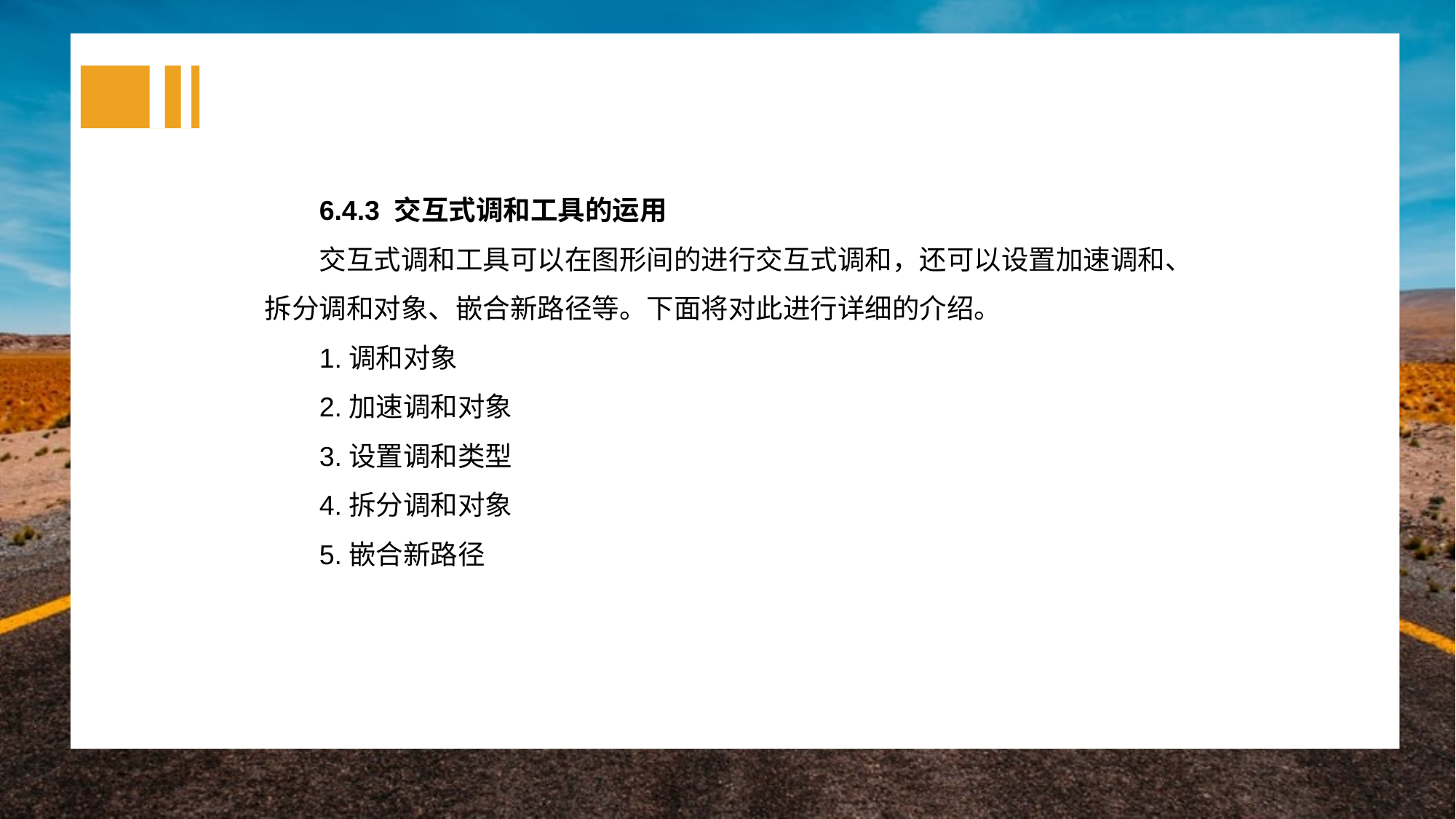

6.4.3 交互式调和工具的运用
交互式调和工具可以在图形间的进行交互式调和，还可以设置加速调和、拆分调和对象、嵌合新路径等。下面将对此进行详细的介绍。
1.调和对象
2.加速调和对象
3.设置调和类型
4.拆分调和对象
5.嵌合新路径